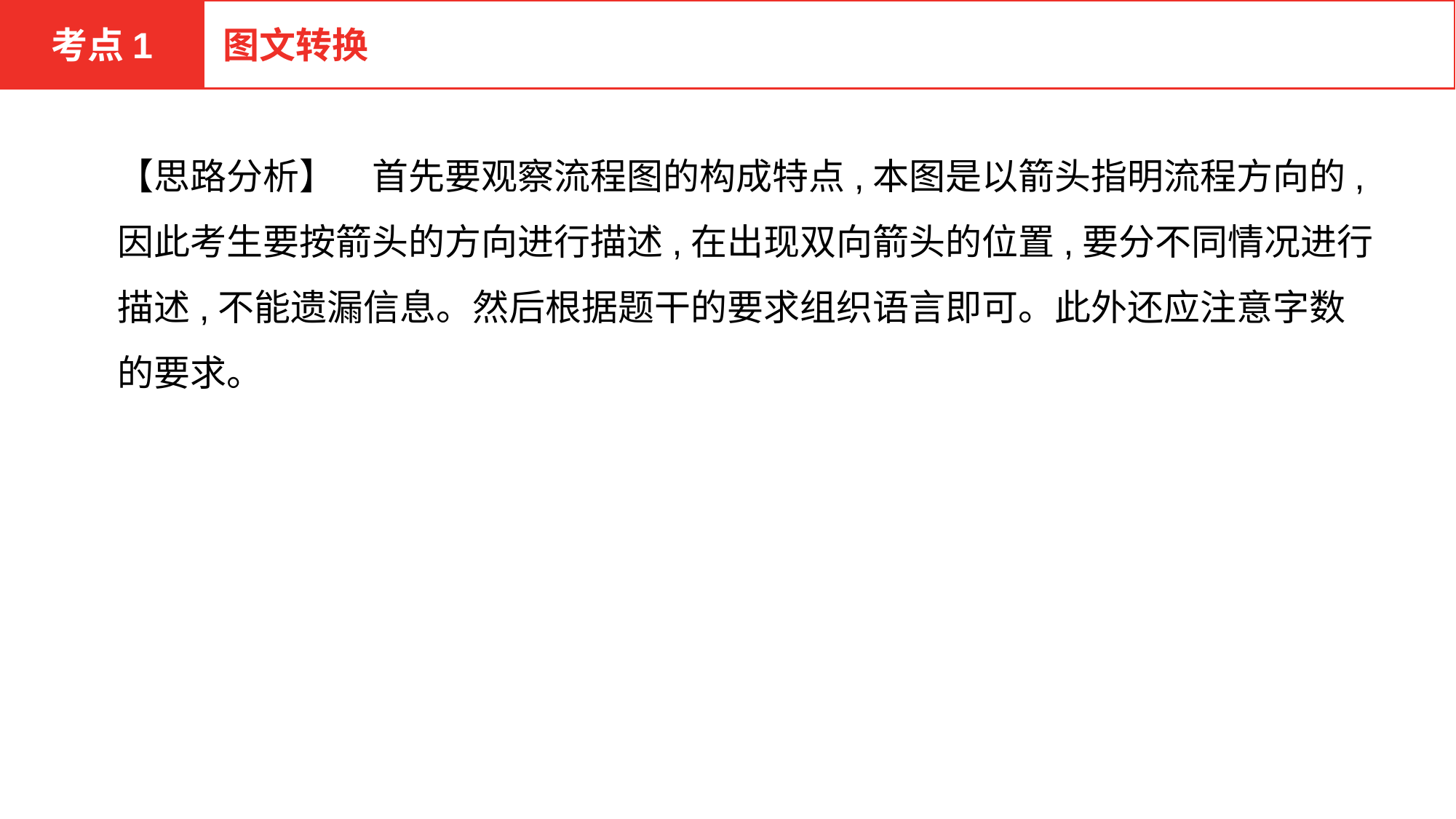

考点1
图文转换
【思路分析】　首先要观察流程图的构成特点,本图是以箭头指明流程方向的,因此考生要按箭头的方向进行描述,在出现双向箭头的位置,要分不同情况进行描述,不能遗漏信息。然后根据题干的要求组织语言即可。此外还应注意字数的要求。